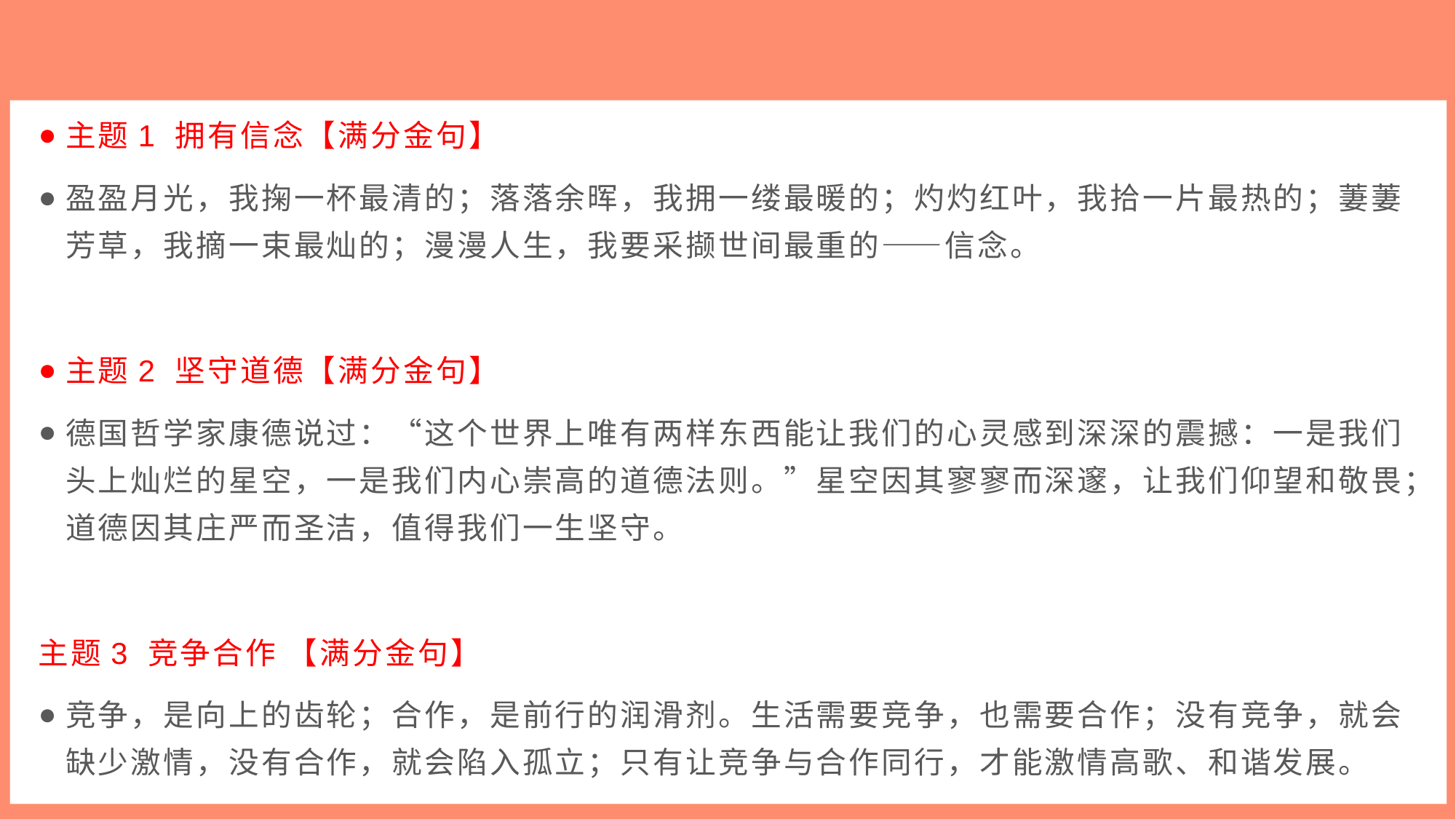

主题1 拥有信念【满分金句】
盈盈月光，我掬一杯最清的；落落余晖，我拥一缕最暖的；灼灼红叶，我拾一片最热的；萋萋芳草，我摘一束最灿的；漫漫人生，我要采撷世间最重的——信念。

主题2 坚守道德【满分金句】
德国哲学家康德说过：“这个世界上唯有两样东西能让我们的心灵感到深深的震撼：一是我们头上灿烂的星空，一是我们内心崇高的道德法则。”星空因其寥寥而深邃，让我们仰望和敬畏；道德因其庄严而圣洁，值得我们一生坚守。

主题3 竞争合作 【满分金句】
竞争，是向上的齿轮；合作，是前行的润滑剂。生活需要竞争，也需要合作；没有竞争，就会缺少激情，没有合作，就会陷入孤立；只有让竞争与合作同行，才能激情高歌、和谐发展。